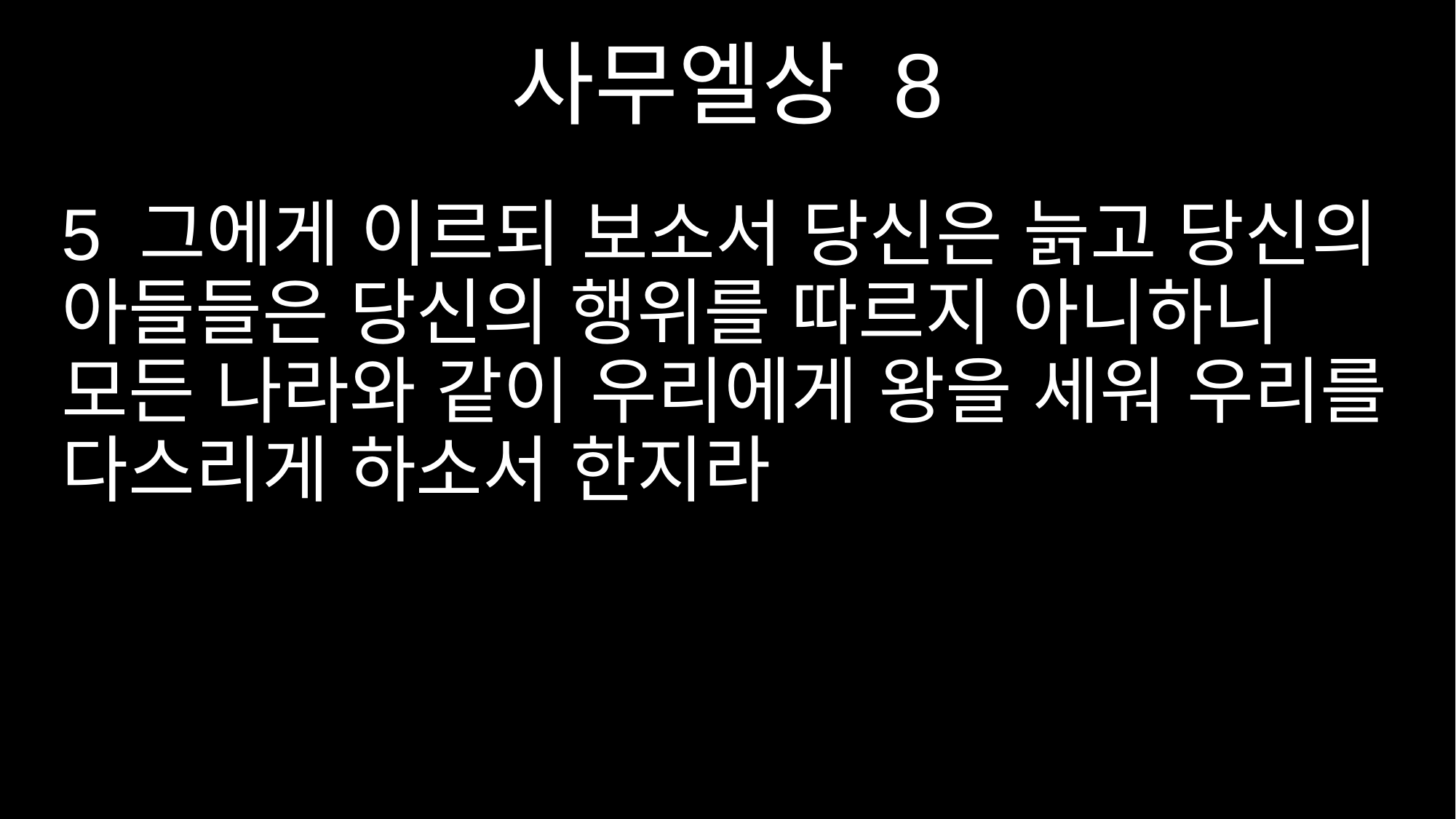

사무엘상 8
5 그에게 이르되 보소서 당신은 늙고 당신의 아들들은 당신의 행위를 따르지 아니하니 모든 나라와 같이 우리에게 왕을 세워 우리를 다스리게 하소서 한지라